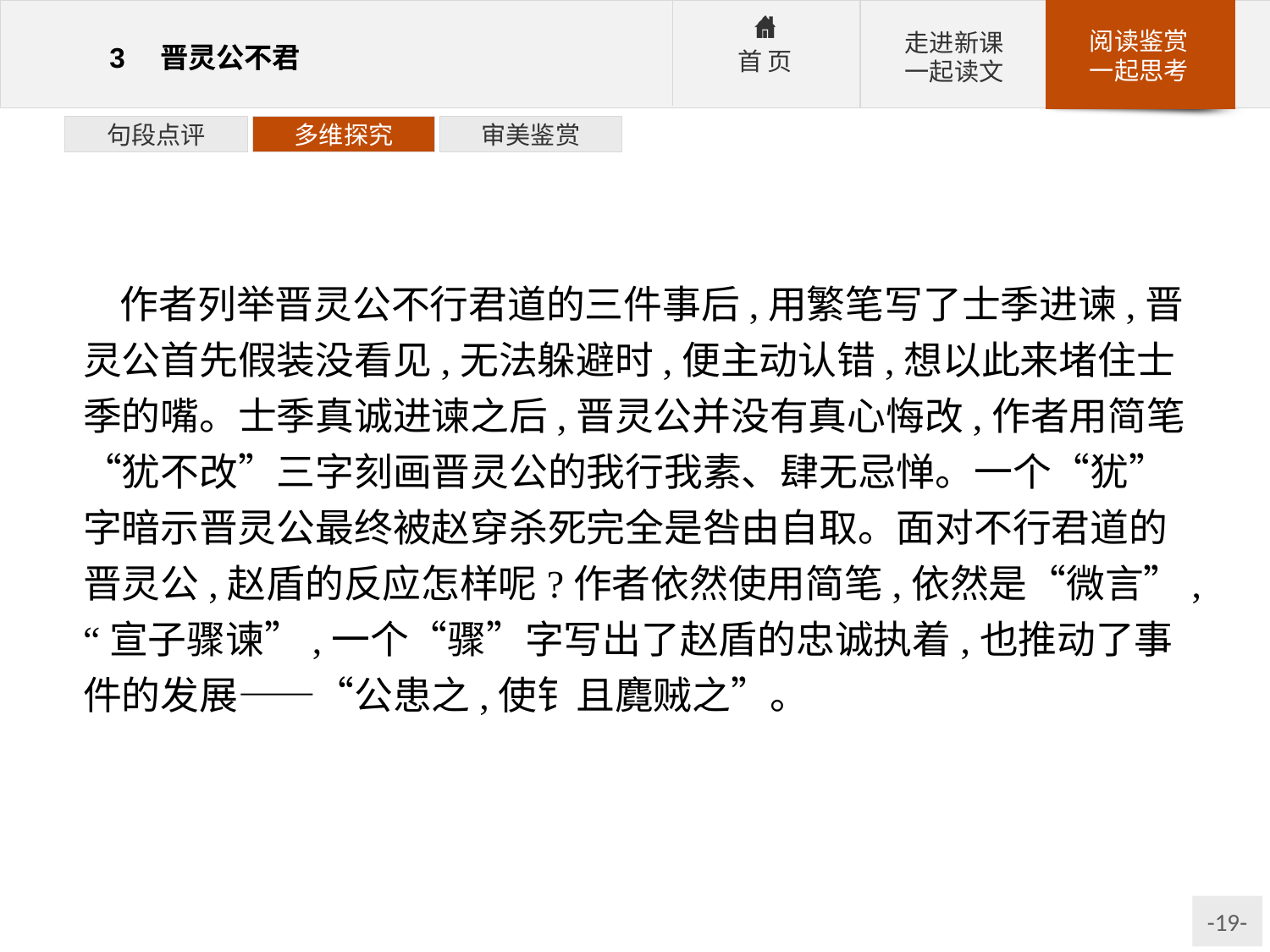

句段点评
多维探究
审美鉴赏
作者列举晋灵公不行君道的三件事后,用繁笔写了士季进谏,晋灵公首先假装没看见,无法躲避时,便主动认错,想以此来堵住士季的嘴。士季真诚进谏之后,晋灵公并没有真心悔改,作者用简笔“犹不改”三字刻画晋灵公的我行我素、肆无忌惮。一个“犹”字暗示晋灵公最终被赵穿杀死完全是咎由自取。面对不行君道的晋灵公,赵盾的反应怎样呢?作者依然使用简笔,依然是“微言”,“宣子骤谏”,一个“骤”字写出了赵盾的忠诚执着,也推动了事件的发展——“公患之,使钅且麑贼之”。